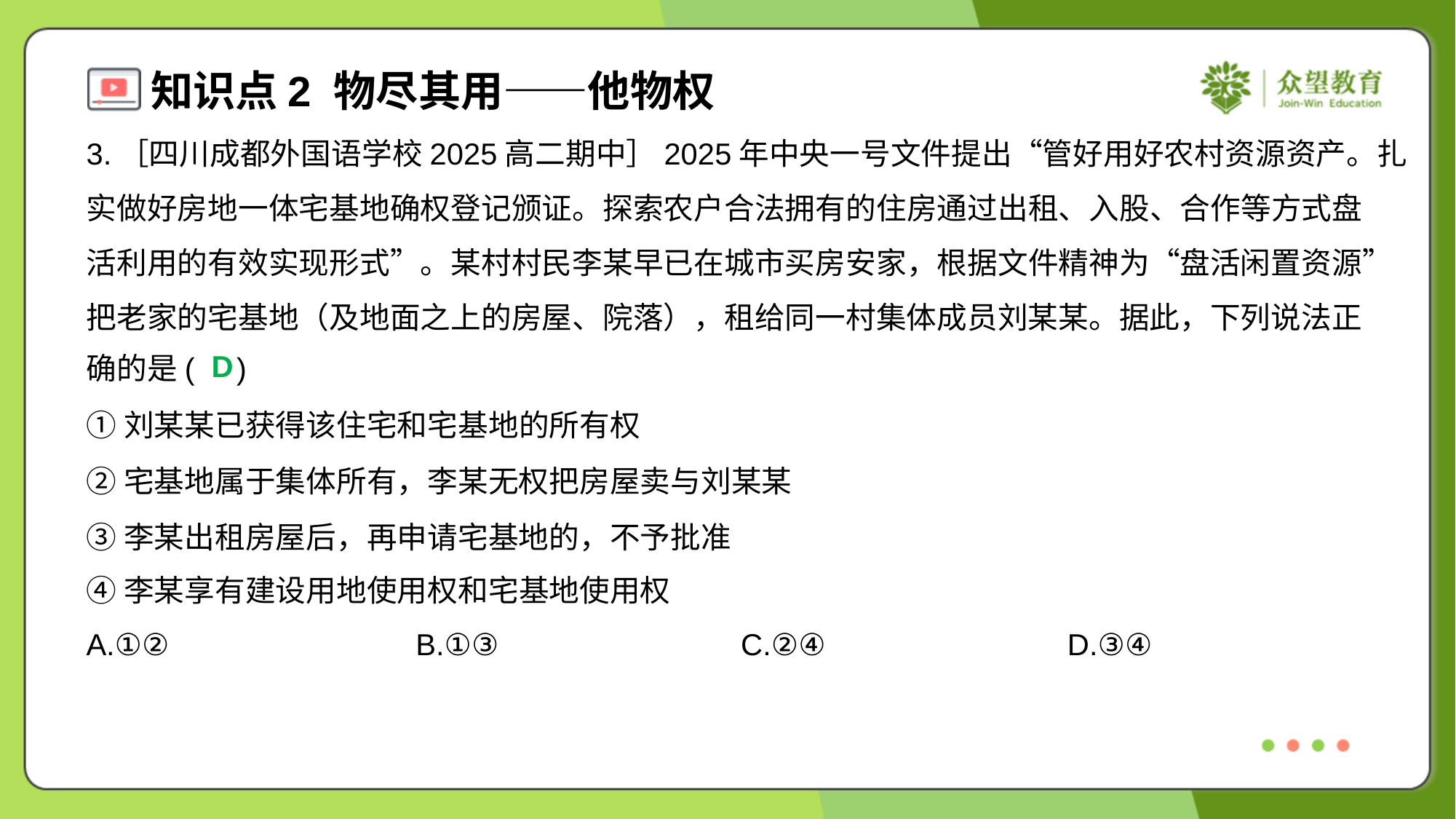

3.［四川成都外国语学校2025高二期中］2025年中央一号文件提出“管好用好农村资源资产。扎
实做好房地一体宅基地确权登记颁证。探索农户合法拥有的住房通过出租、入股、合作等方式盘
活利用的有效实现形式”。某村村民李某早已在城市买房安家，根据文件精神为“盘活闲置资源”
把老家的宅基地（及地面之上的房屋、院落），租给同一村集体成员刘某某。据此，下列说法正
确的是(     )
D
①刘某某已获得该住宅和宅基地的所有权
②宅基地属于集体所有，李某无权把房屋卖与刘某某
③李某出租房屋后，再申请宅基地的，不予批准
④李某享有建设用地使用权和宅基地使用权
A.①②	B.①③	C.②④	D.③④